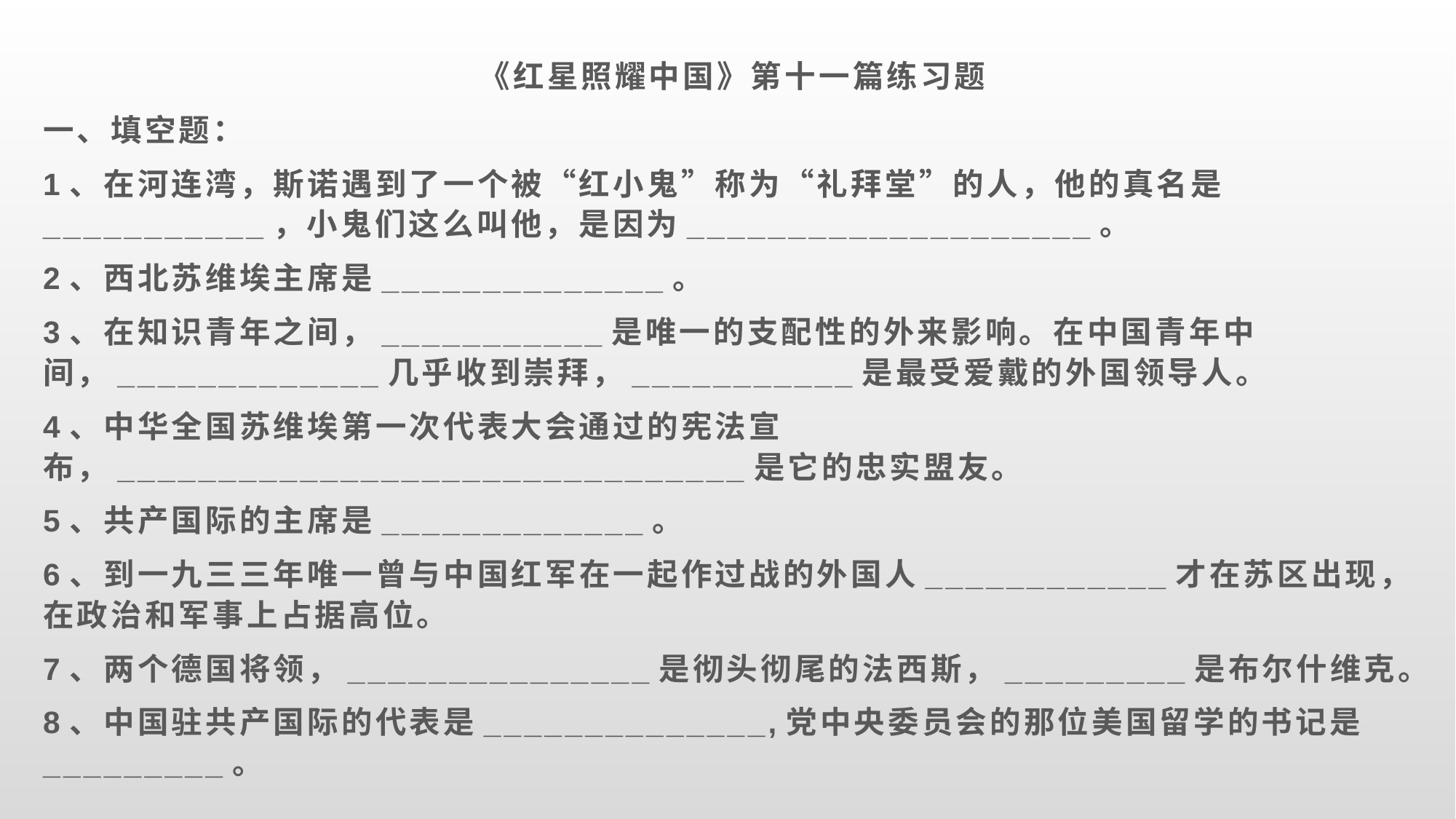

《红星照耀中国》第十一篇练习题
一、填空题：
1、在河连湾，斯诺遇到了一个被“红小鬼”称为“礼拜堂”的人，他的真名是___________，小鬼们这么叫他，是因为____________________。
2、西北苏维埃主席是______________。
3、在知识青年之间，___________是唯一的支配性的外来影响。在中国青年中间，_____________几乎收到崇拜，___________是最受爱戴的外国领导人。
4、中华全国苏维埃第一次代表大会通过的宪法宣布，_______________________________是它的忠实盟友。
5、共产国际的主席是_____________。
6、到一九三三年唯一曾与中国红军在一起作过战的外国人____________才在苏区出现，在政治和军事上占据高位。
7、两个德国将领，_______________是彻头彻尾的法西斯，_________是布尔什维克。
8、中国驻共产国际的代表是______________,党中央委员会的那位美国留学的书记是_________。